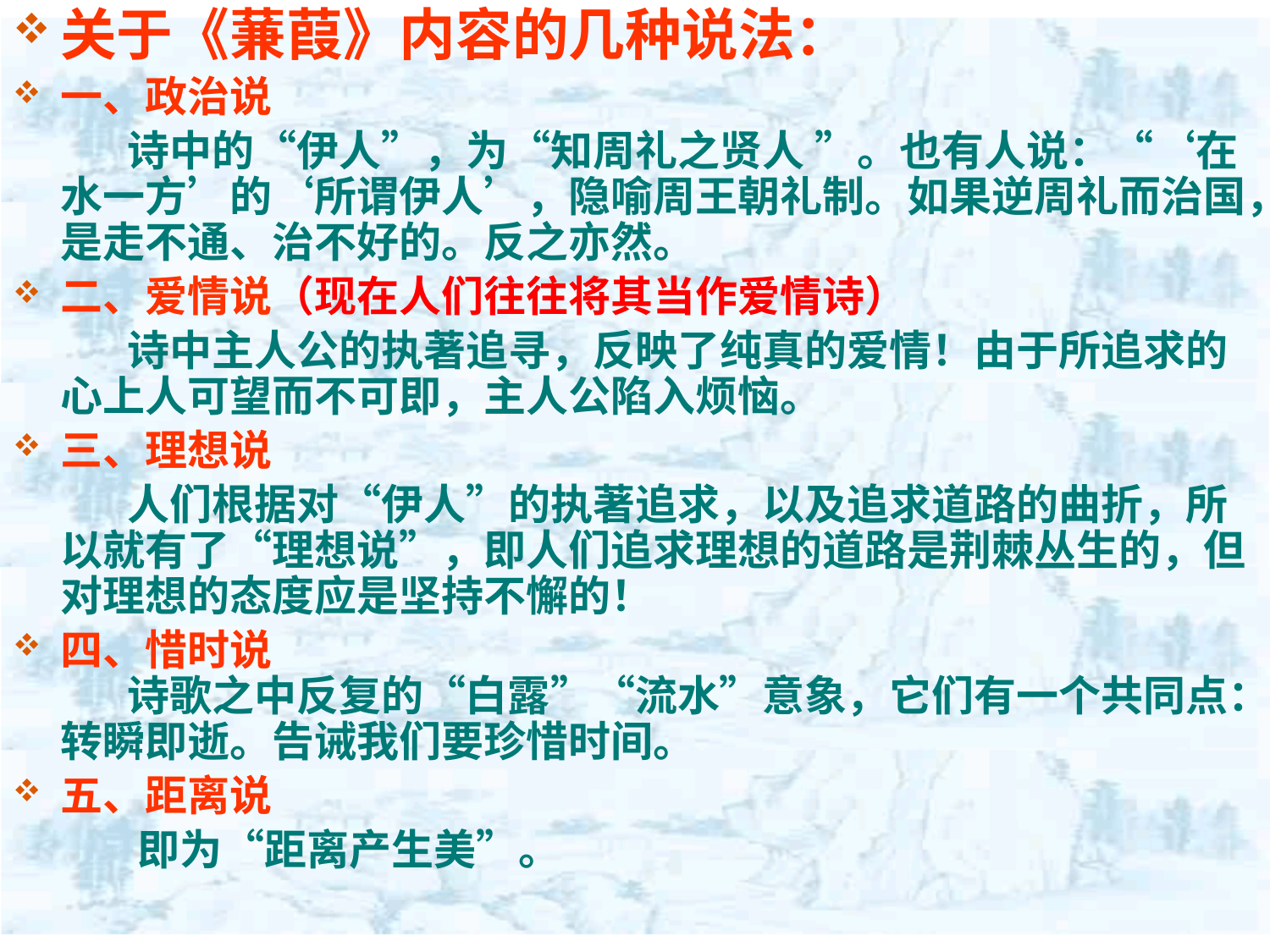

关于《蒹葭》内容的几种说法：
一、政治说
           诗中的“伊人”，为“知周礼之贤人 ”。也有人说：“‘在水一方’的‘所谓伊人’，隐喻周王朝礼制。如果逆周礼而治国，是走不通、治不好的。反之亦然。
二、爱情说（现在人们往往将其当作爱情诗）
           诗中主人公的执著追寻，反映了纯真的爱情！由于所追求的心上人可望而不可即，主人公陷入烦恼。
三、理想说
           人们根据对“伊人”的执著追求，以及追求道路的曲折，所以就有了“理想说”，即人们追求理想的道路是荆棘丛生的，但对理想的态度应是坚持不懈的！
四、惜时说
       诗歌之中反复的“白露”“流水”意象，它们有一个共同点：转瞬即逝。告诫我们要珍惜时间。
五、距离说
            即为“距离产生美”。